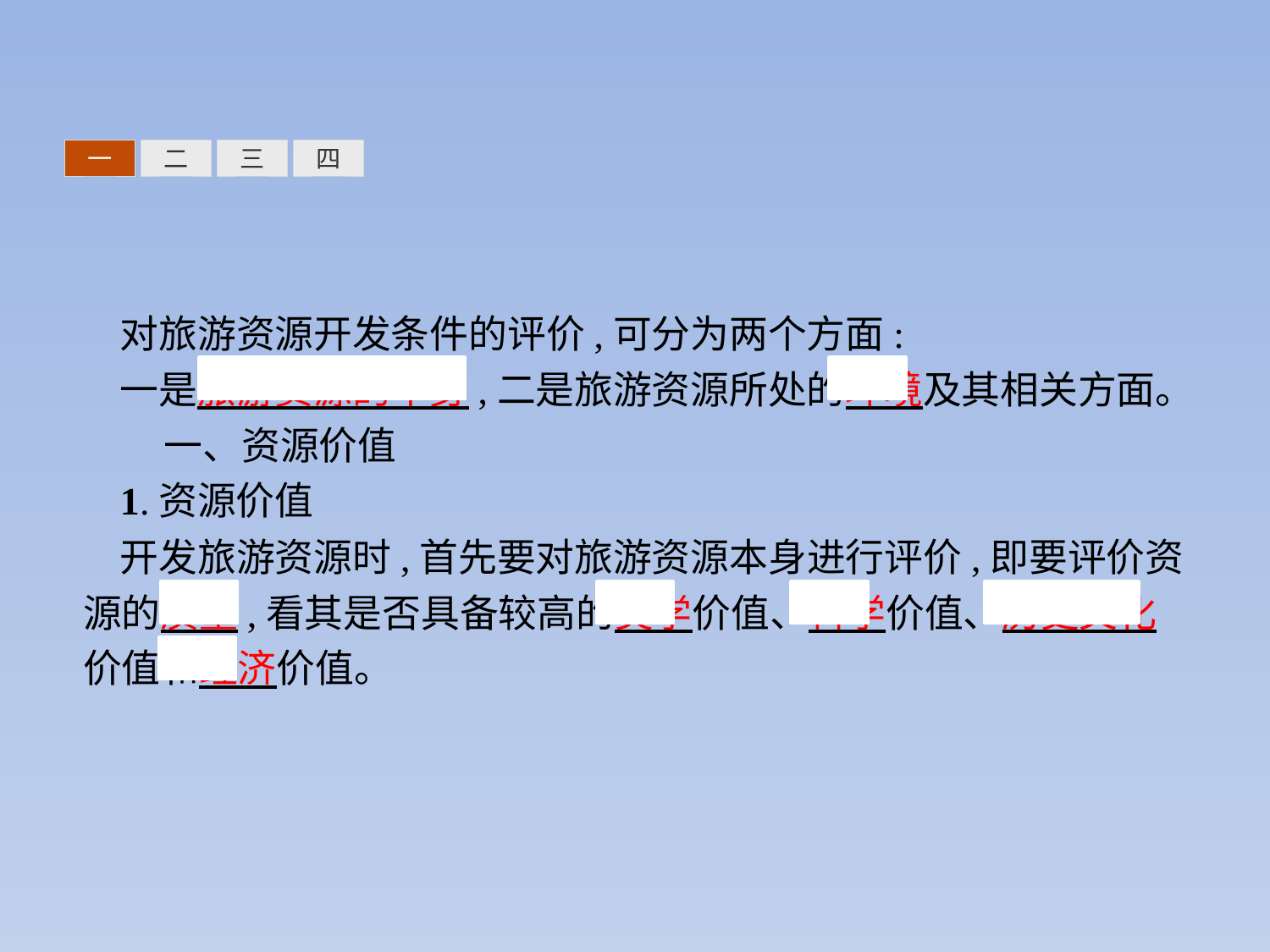

三
四
一
二
对旅游资源开发条件的评价,可分为两个方面:
一是旅游资源的本身,二是旅游资源所处的环境及其相关方面。
    一、资源价值
1.资源价值
开发旅游资源时,首先要对旅游资源本身进行评价,即要评价资源的质量,看其是否具备较高的美学价值、科学价值、历史文化价值和经济价值。